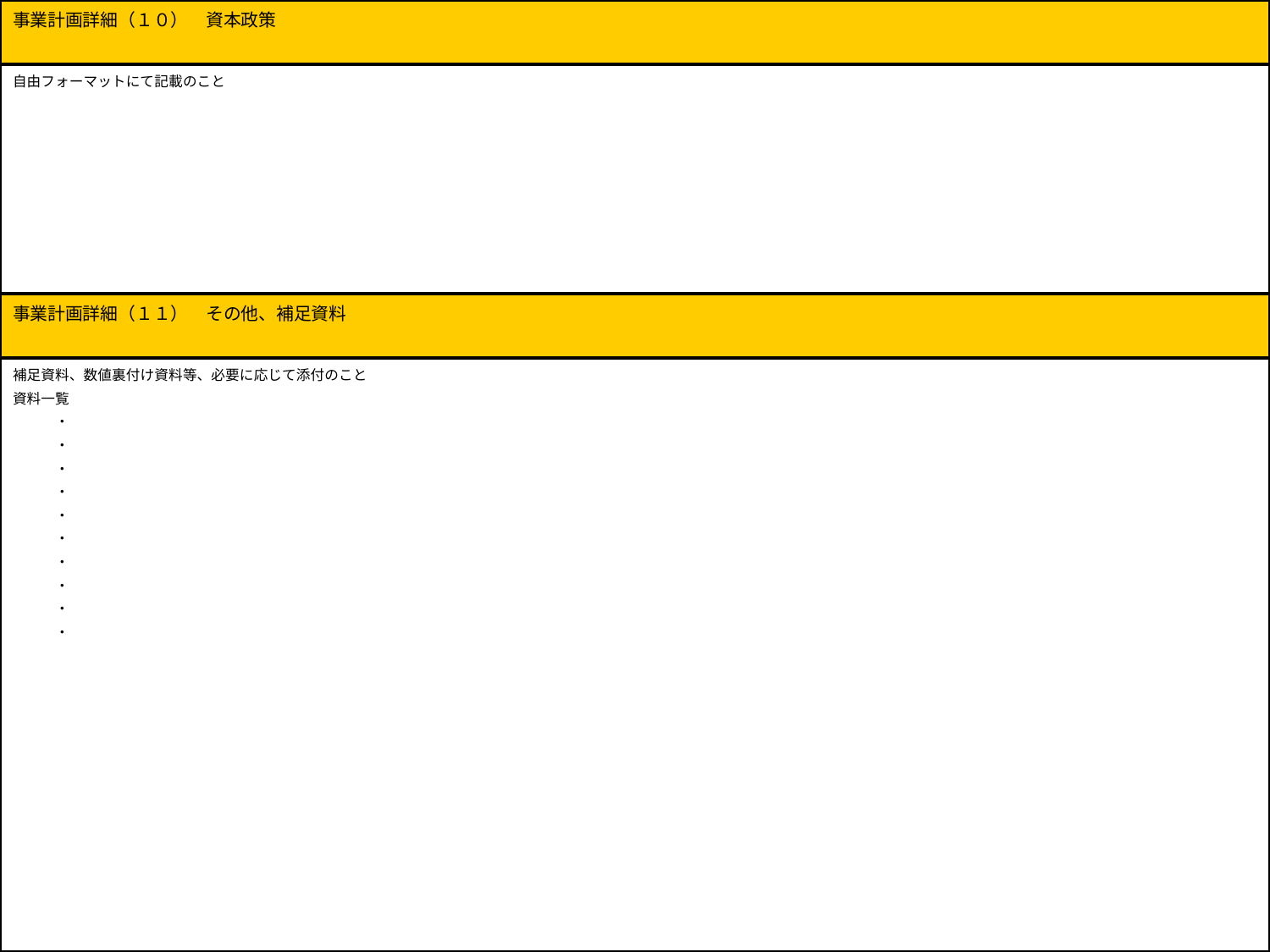

| 事業計画詳細（１０）　資本政策 |
| --- |
| 自由フォーマットにて記載のこと |
| 事業計画詳細（１１）　その他、補足資料 |
| 補足資料、数値裏付け資料等、必要に応じて添付のこと 資料一覧 　　　・ 　　　・ 　　　・ 　　　・ 　　　・ 　　　・ 　　　・ 　　　・ 　　　・ 　　　・ |
(C)NVD株式会社
16